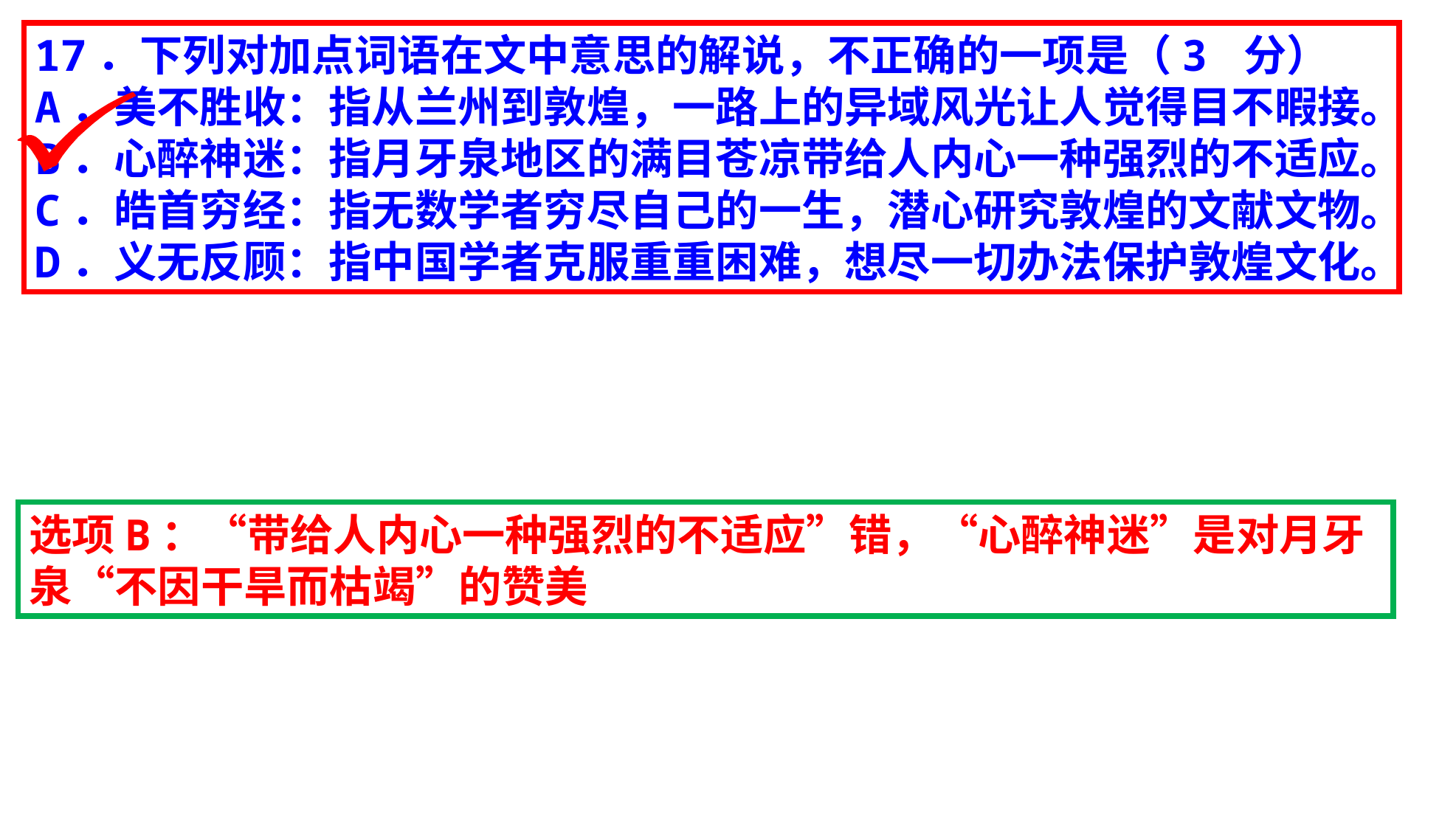

17．下列对加点词语在文中意思的解说，不正确的一项是（3 分）
A．美不胜收：指从兰州到敦煌，一路上的异域风光让人觉得目不暇接。
B．心醉神迷：指月牙泉地区的满目苍凉带给人内心一种强烈的不适应。
C．皓首穷经：指无数学者穷尽自己的一生，潜心研究敦煌的文献文物。
D．义无反顾：指中国学者克服重重困难，想尽一切办法保护敦煌文化。

选项B：“带给人内心一种强烈的不适应”错，“心醉神迷”是对月牙泉“不因干旱而枯竭”的赞美